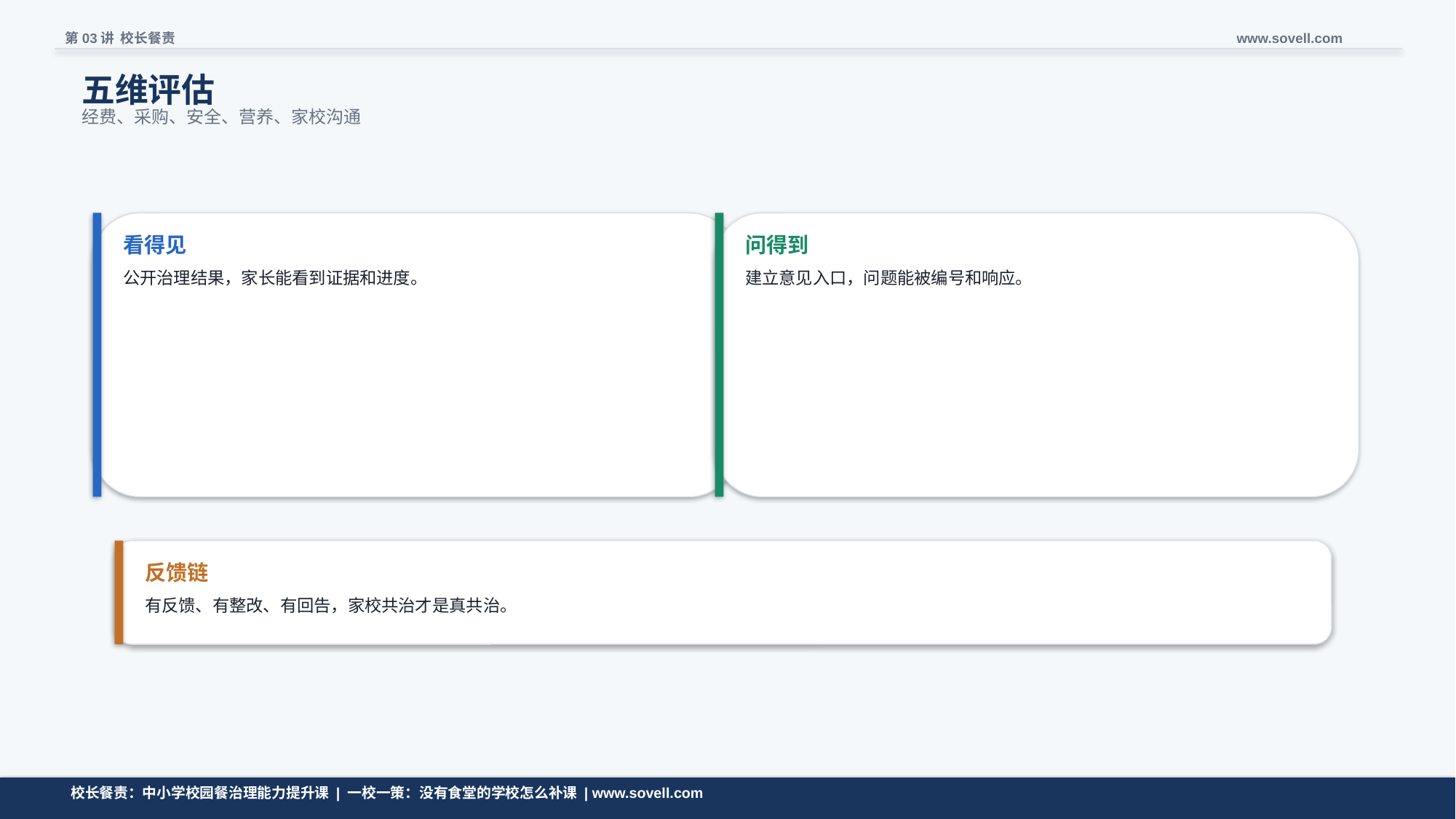

第03讲  校长餐责
www.sovell.com

五维评估
经费、采购、安全、营养、家校沟通

看得见
问得到
公开治理结果，家长能看到证据和进度。
建立意见入口，问题能被编号和响应。

反馈链
有反馈、有整改、有回告，家校共治才是真共治。

公开不是曝光隐私，而是让治理结果可见。
校长餐责：中小学校园餐治理能力提升课 | 一校一策：没有食堂的学校怎么补课 | www.sovell.com